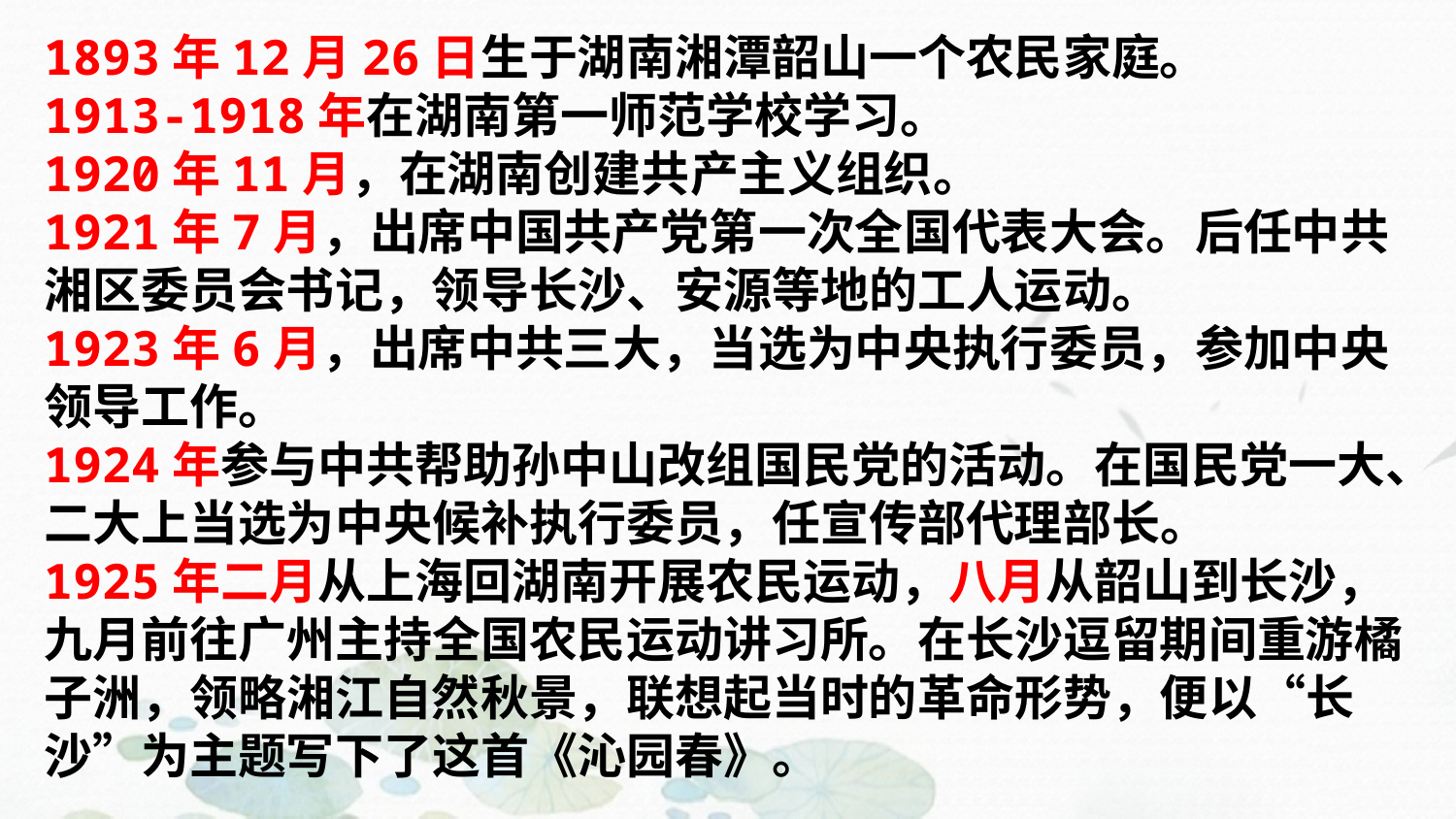

1893年12月26日生于湖南湘潭韶山一个农民家庭。
1913-1918年在湖南第一师范学校学习。
1920年11月，在湖南创建共产主义组织。
1921年7月，出席中国共产党第一次全国代表大会。后任中共湘区委员会书记，领导长沙、安源等地的工人运动。
1923年6月，出席中共三大，当选为中央执行委员，参加中央领导工作。
1924年参与中共帮助孙中山改组国民党的活动。在国民党一大、二大上当选为中央候补执行委员，任宣传部代理部长。
1925年二月从上海回湖南开展农民运动，八月从韶山到长沙，九月前往广州主持全国农民运动讲习所。在长沙逗留期间重游橘子洲，领略湘江自然秋景，联想起当时的革命形势，便以“长沙”为主题写下了这首《沁园春》。